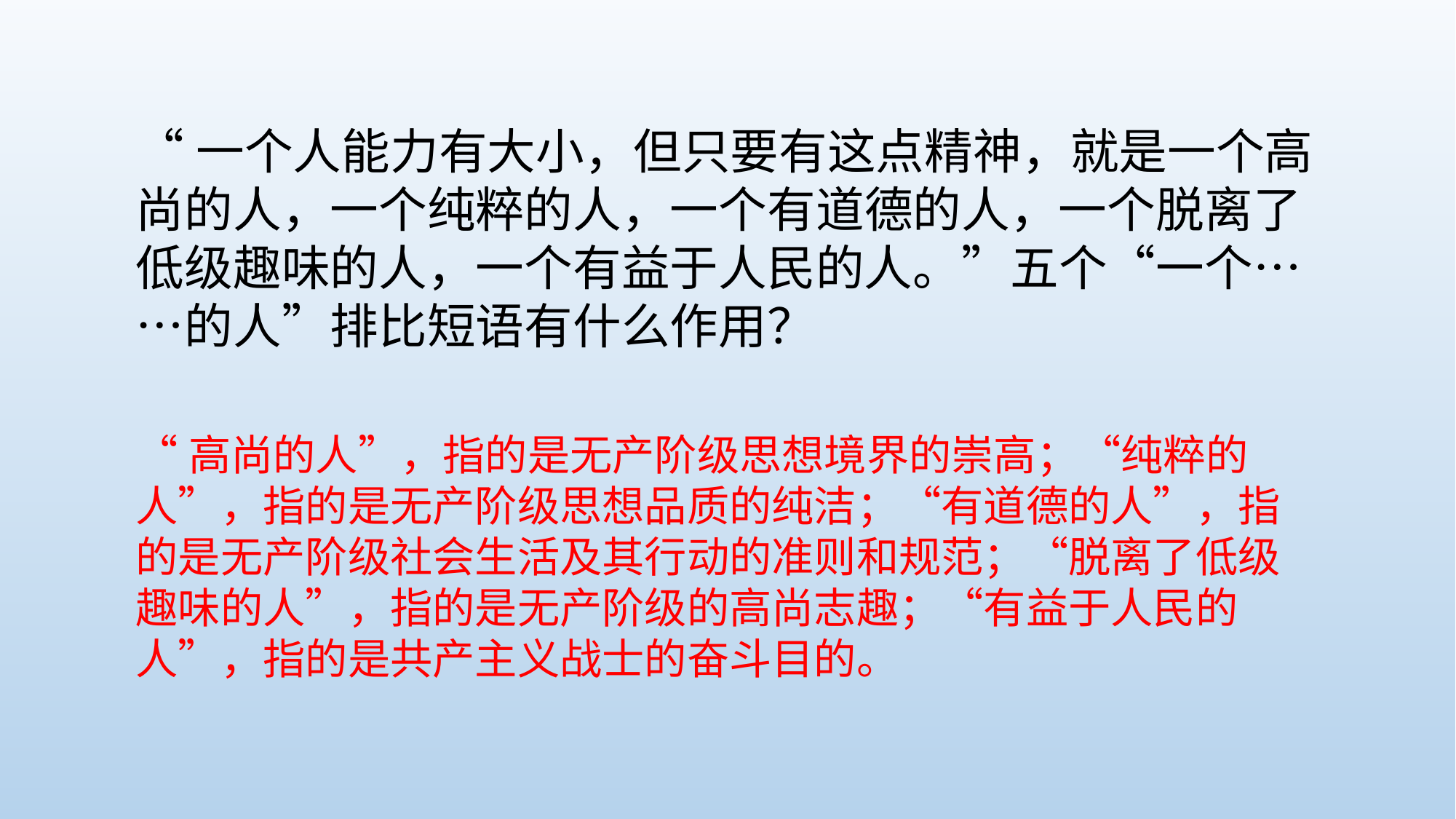

“一个人能力有大小，但只要有这点精神，就是一个高尚的人，一个纯粹的人，一个有道德的人，一个脱离了低级趣味的人，一个有益于人民的人。”五个“一个……的人”排比短语有什么作用？
“高尚的人”，指的是无产阶级思想境界的崇高；“纯粹的人”，指的是无产阶级思想品质的纯洁；“有道德的人”，指的是无产阶级社会生活及其行动的准则和规范；“脱离了低级趣味的人”，指的是无产阶级的高尚志趣；“有益于人民的人”，指的是共产主义战士的奋斗目的。